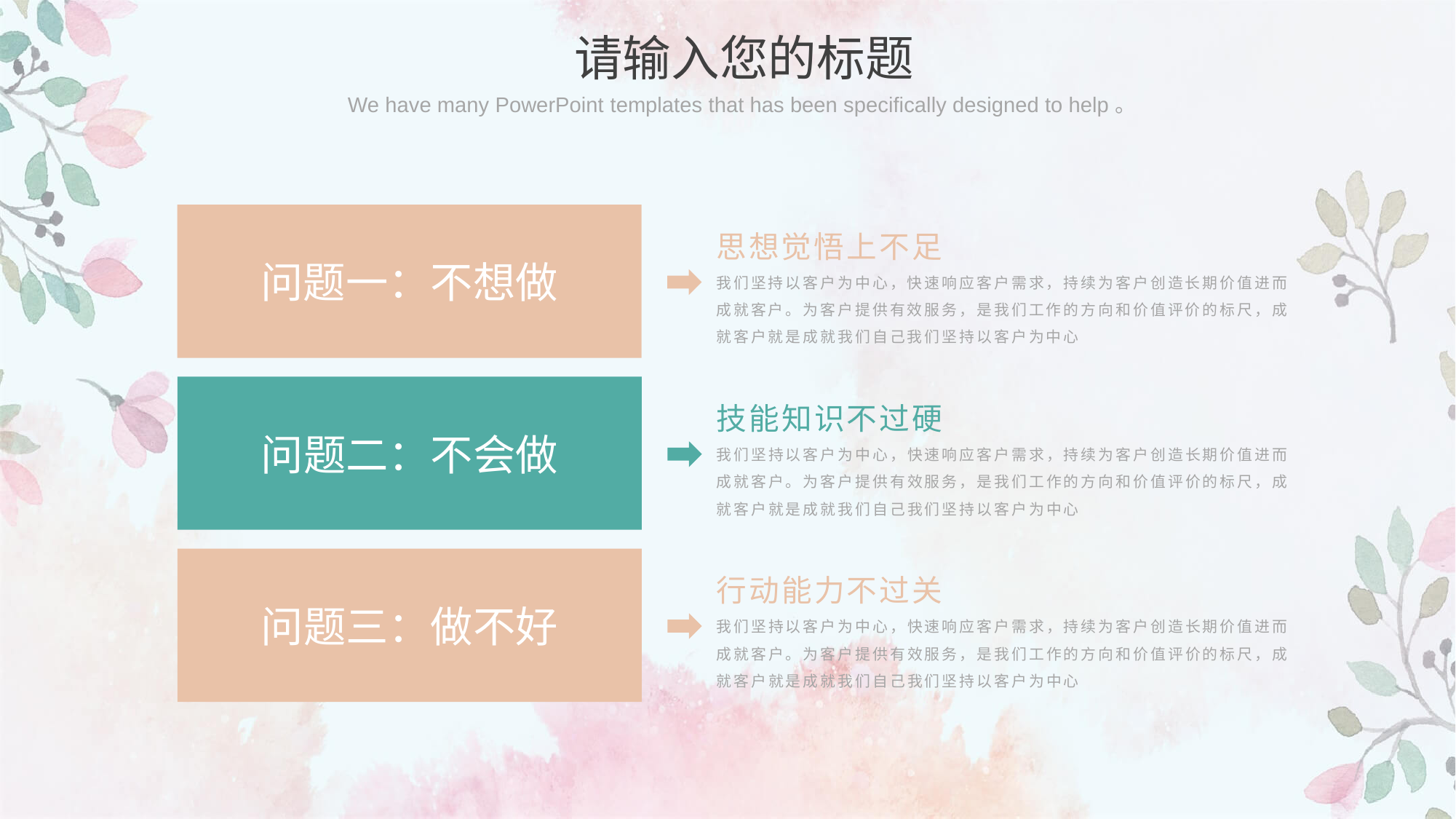

请输入您的标题
We have many PowerPoint templates that has been specifically designed to help。
思想觉悟上不足
我们坚持以客户为中心，快速响应客户需求，持续为客户创造长期价值进而成就客户。为客户提供有效服务，是我们工作的方向和价值评价的标尺，成就客户就是成就我们自己我们坚持以客户为中心
问题一：不想做

技能知识不过硬
我们坚持以客户为中心，快速响应客户需求，持续为客户创造长期价值进而成就客户。为客户提供有效服务，是我们工作的方向和价值评价的标尺，成就客户就是成就我们自己我们坚持以客户为中心
问题二：不会做

行动能力不过关
我们坚持以客户为中心，快速响应客户需求，持续为客户创造长期价值进而成就客户。为客户提供有效服务，是我们工作的方向和价值评价的标尺，成就客户就是成就我们自己我们坚持以客户为中心
问题三：做不好